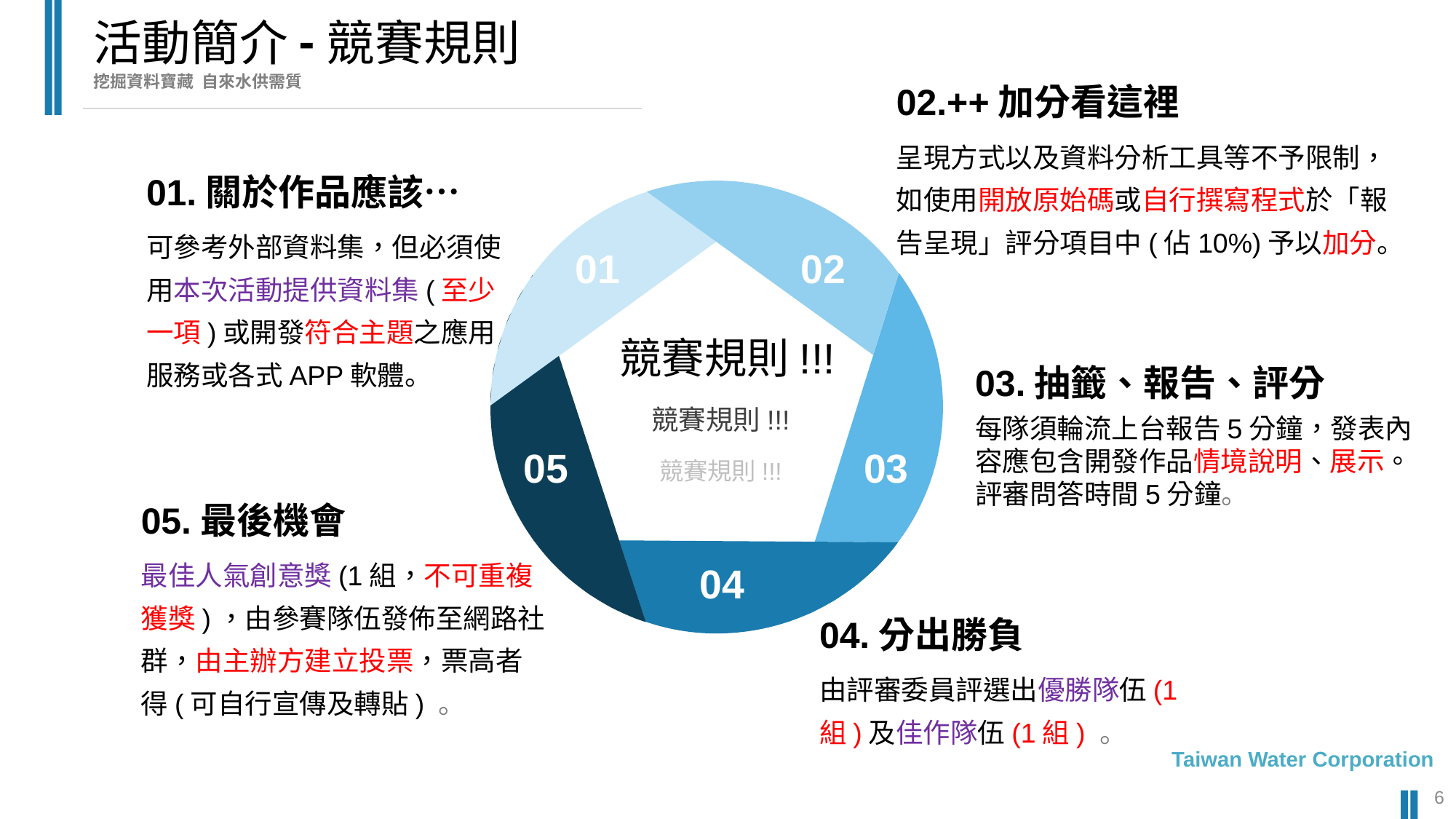

活動簡介-競賽規則
挖掘資料寶藏  自來水供需質
02.++加分看這裡

呈現方式以及資料分析工具等不予限制，如使用開放原始碼或自行撰寫程式於「報告呈現」評分項目中(佔10%)予以加分。
01.關於作品應該…
可參考外部資料集，但必須使用本次活動提供資料集(至少一項)或開發符合主題之應用服務或各式APP軟體。
01
02

競賽規則!!!
03.抽籤、報告、評分
競賽規則!!!
競賽規則!!!

每隊須輪流上台報告5分鐘，發表內容應包含開發作品情境說明、展示。
評審問答時間5分鐘。
05
03
05.最後機會
最佳人氣創意獎(1組，不可重複獲獎)，由參賽隊伍發佈至網路社群，由主辦方建立投票，票高者得(可自行宣傳及轉貼) 。
04
04.分出勝負
由評審委員評選出優勝隊伍(1組)及佳作隊伍(1組) 。
Taiwan Water Corporation
6